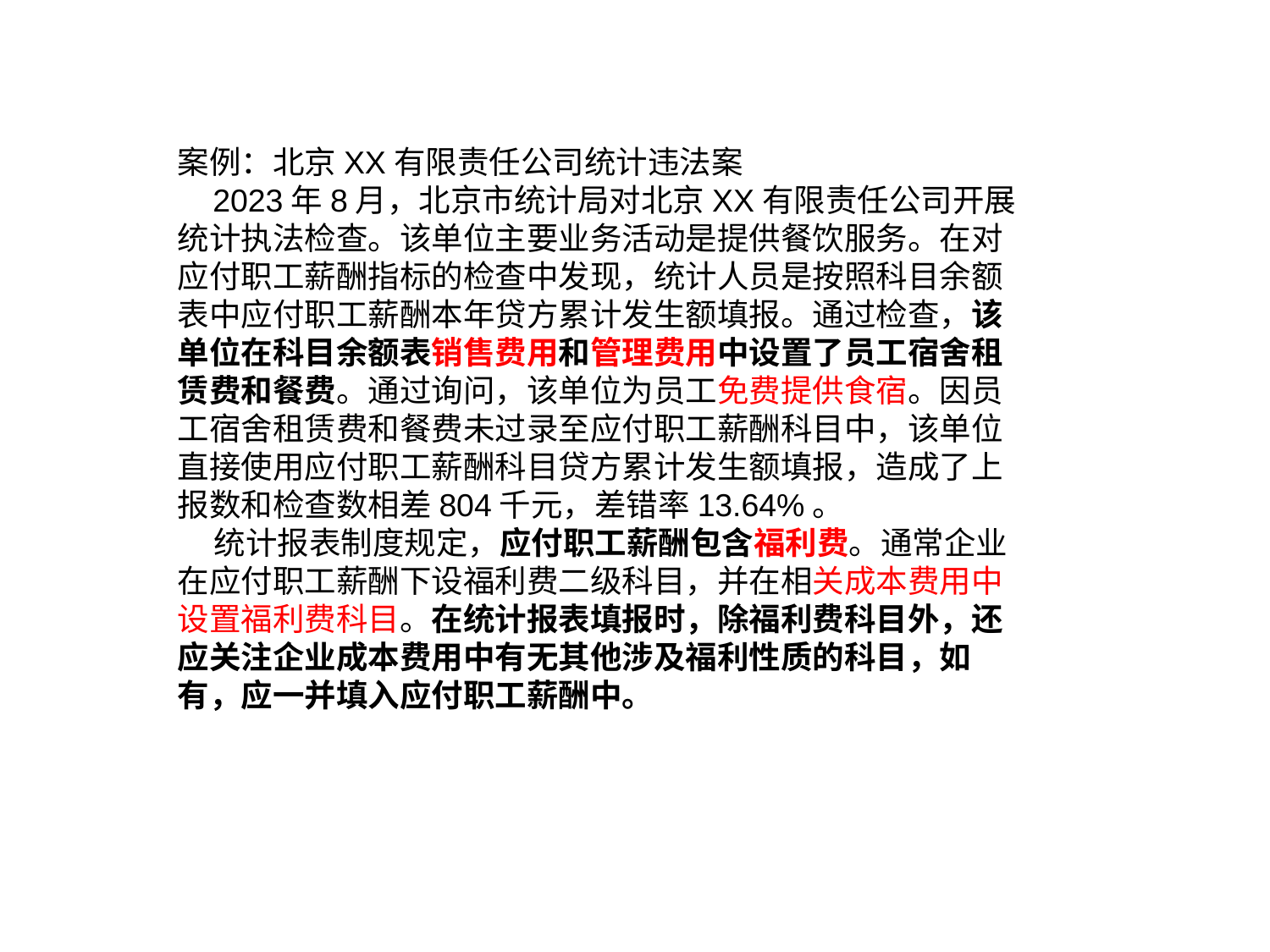

案例：北京XX有限责任公司统计违法案
    2023年8月，北京市统计局对北京XX有限责任公司开展统计执法检查。该单位主要业务活动是提供餐饮服务。在对应付职工薪酬指标的检查中发现，统计人员是按照科目余额表中应付职工薪酬本年贷方累计发生额填报。通过检查，该单位在科目余额表销售费用和管理费用中设置了员工宿舍租赁费和餐费。通过询问，该单位为员工免费提供食宿。因员工宿舍租赁费和餐费未过录至应付职工薪酬科目中，该单位直接使用应付职工薪酬科目贷方累计发生额填报，造成了上报数和检查数相差804千元，差错率13.64%。
    统计报表制度规定，应付职工薪酬包含福利费。通常企业在应付职工薪酬下设福利费二级科目，并在相关成本费用中设置福利费科目。在统计报表填报时，除福利费科目外，还应关注企业成本费用中有无其他涉及福利性质的科目，如有，应一并填入应付职工薪酬中。